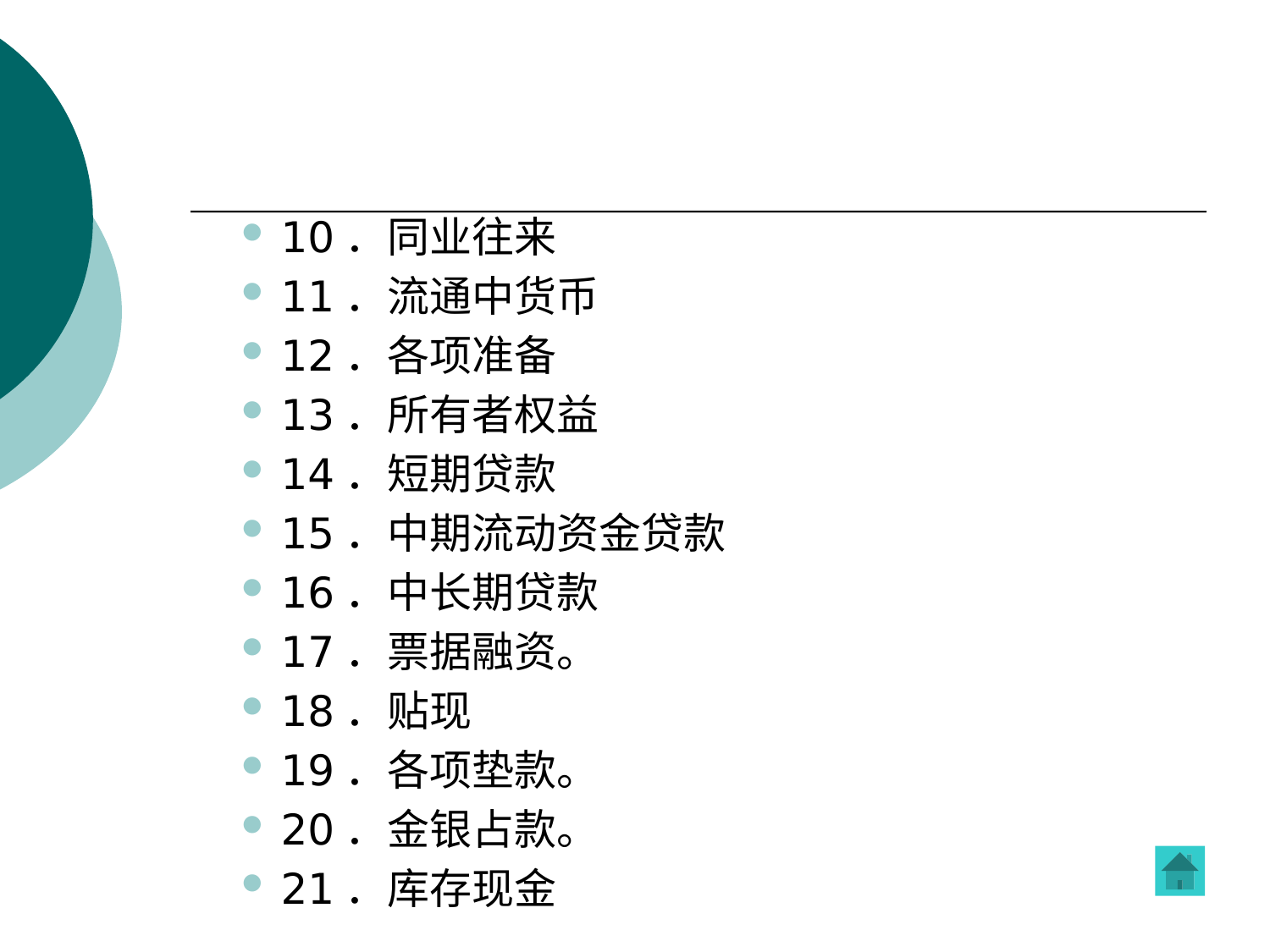

#
10．同业往来
11．流通中货币
12．各项准备
13．所有者权益
14．短期贷款
15．中期流动资金贷款
16．中长期贷款
17．票据融资。
18．贴现
19．各项垫款。
20．金银占款。
21．库存现金